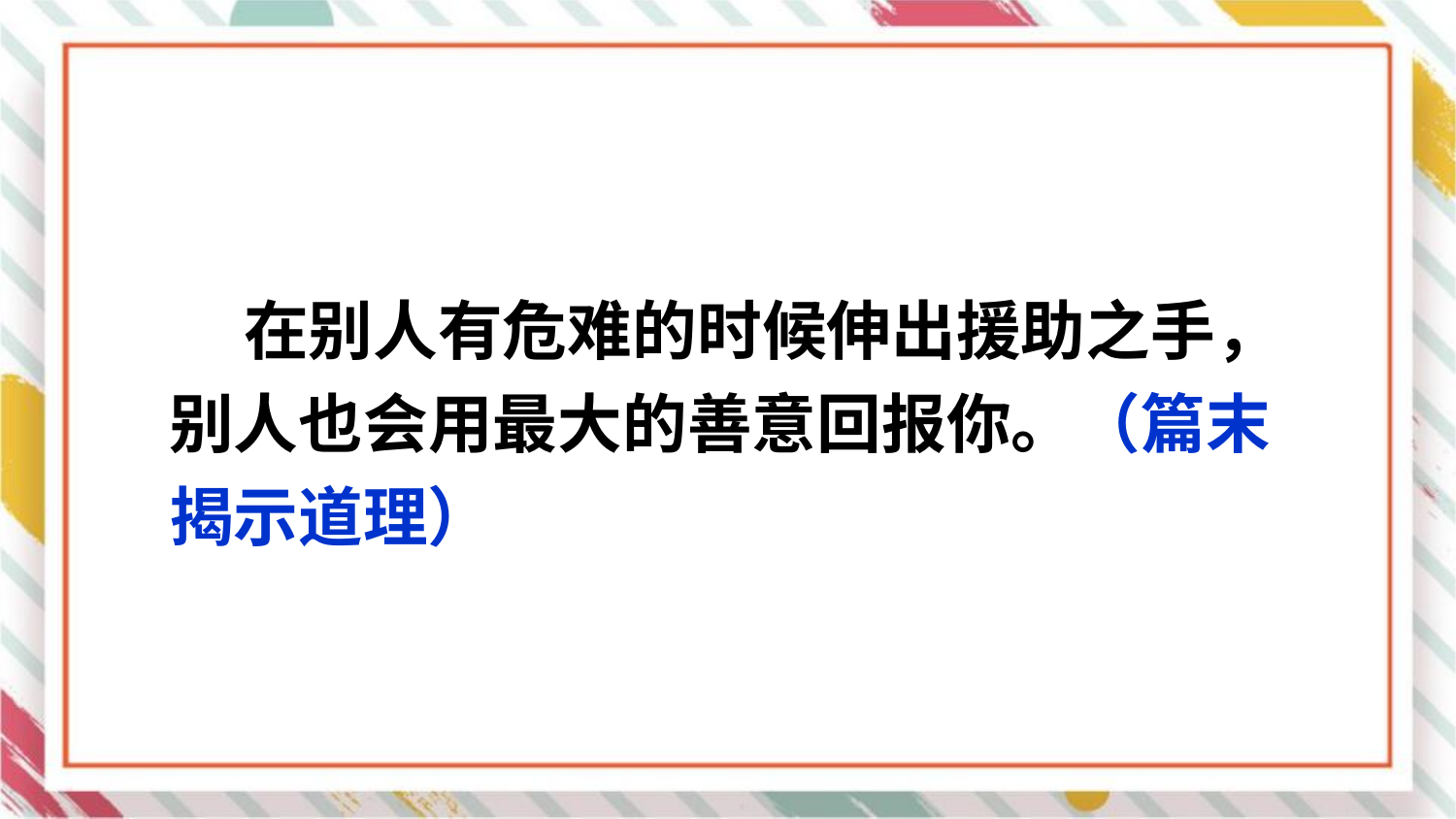

在别人有危难的时候伸出援助之手，别人也会用最大的善意回报你。（篇末揭示道理）